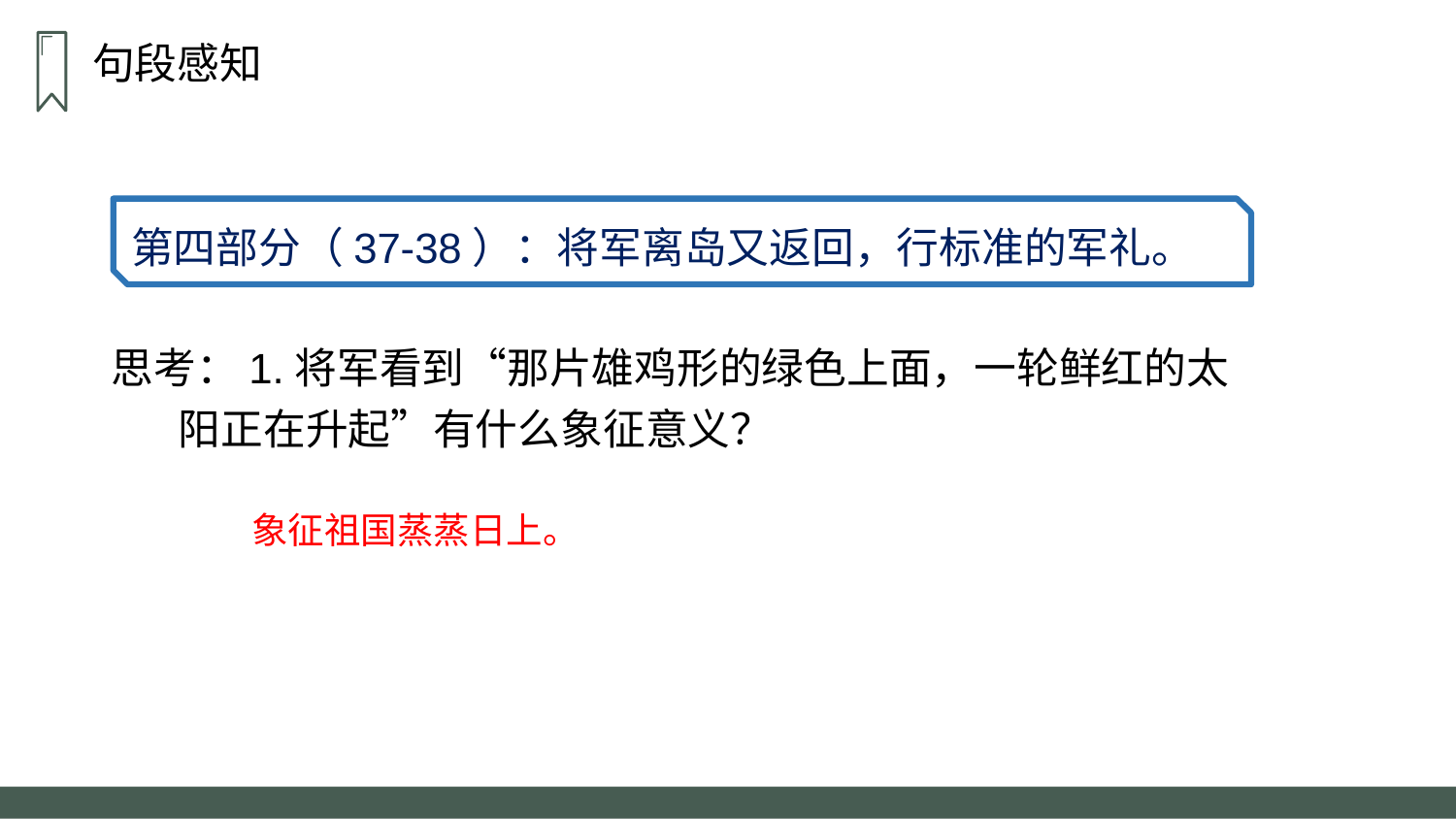

句段感知
第四部分（37-38）：将军离岛又返回，行标准的军礼。
思考：1.将军看到“那片雄鸡形的绿色上面，一轮鲜红的太
      阳正在升起”有什么象征意义？
象征祖国蒸蒸日上。